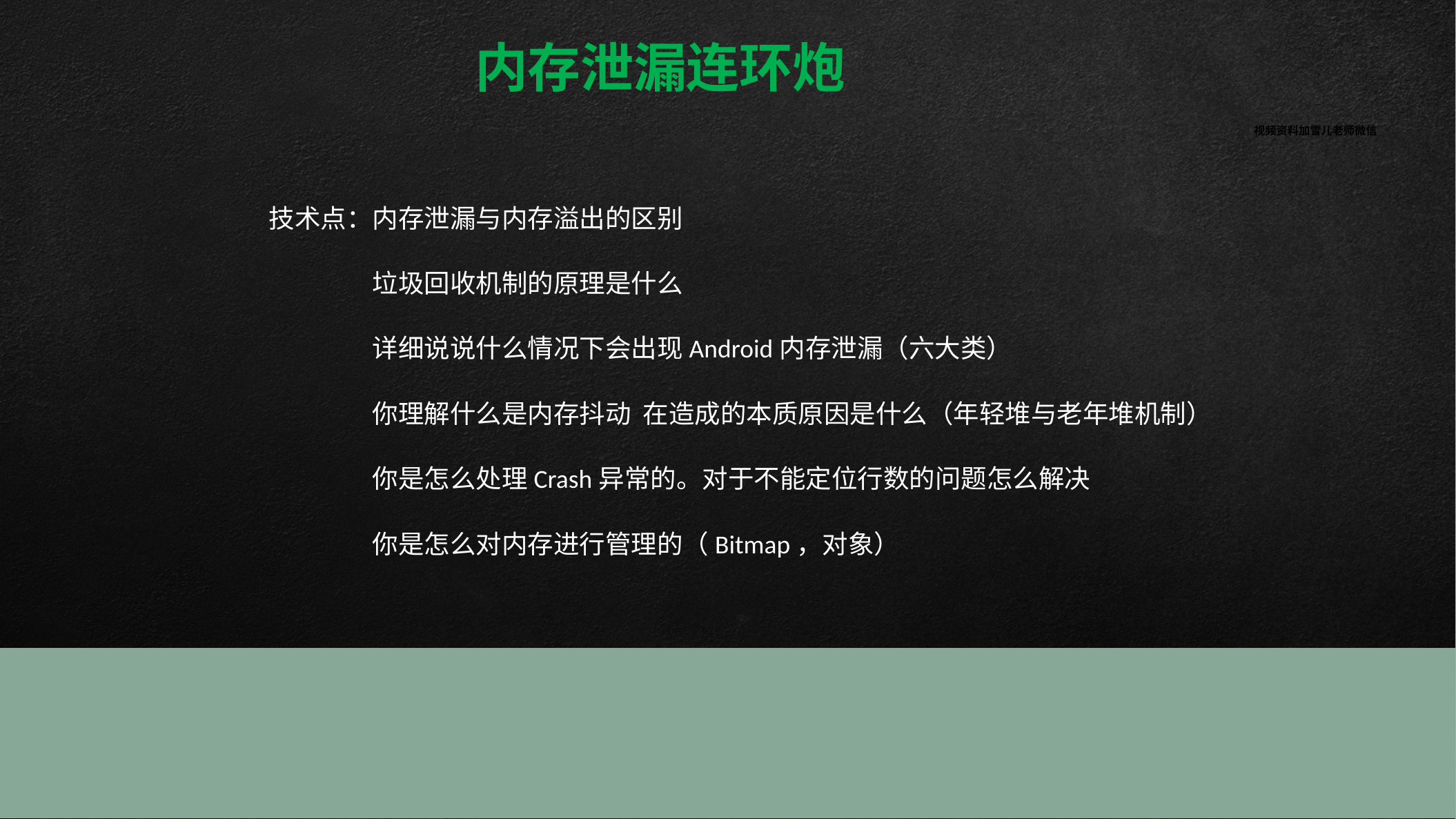

内存泄漏连环炮
视频资料加雪儿老师微信
技术点：内存泄漏与内存溢出的区别
	垃圾回收机制的原理是什么
	详细说说什么情况下会出现Android内存泄漏（六大类）
	你理解什么是内存抖动  在造成的本质原因是什么（年轻堆与老年堆机制）
	你是怎么处理Crash异常的。对于不能定位行数的问题怎么解决
	你是怎么对内存进行管理的（Bitmap，对象）